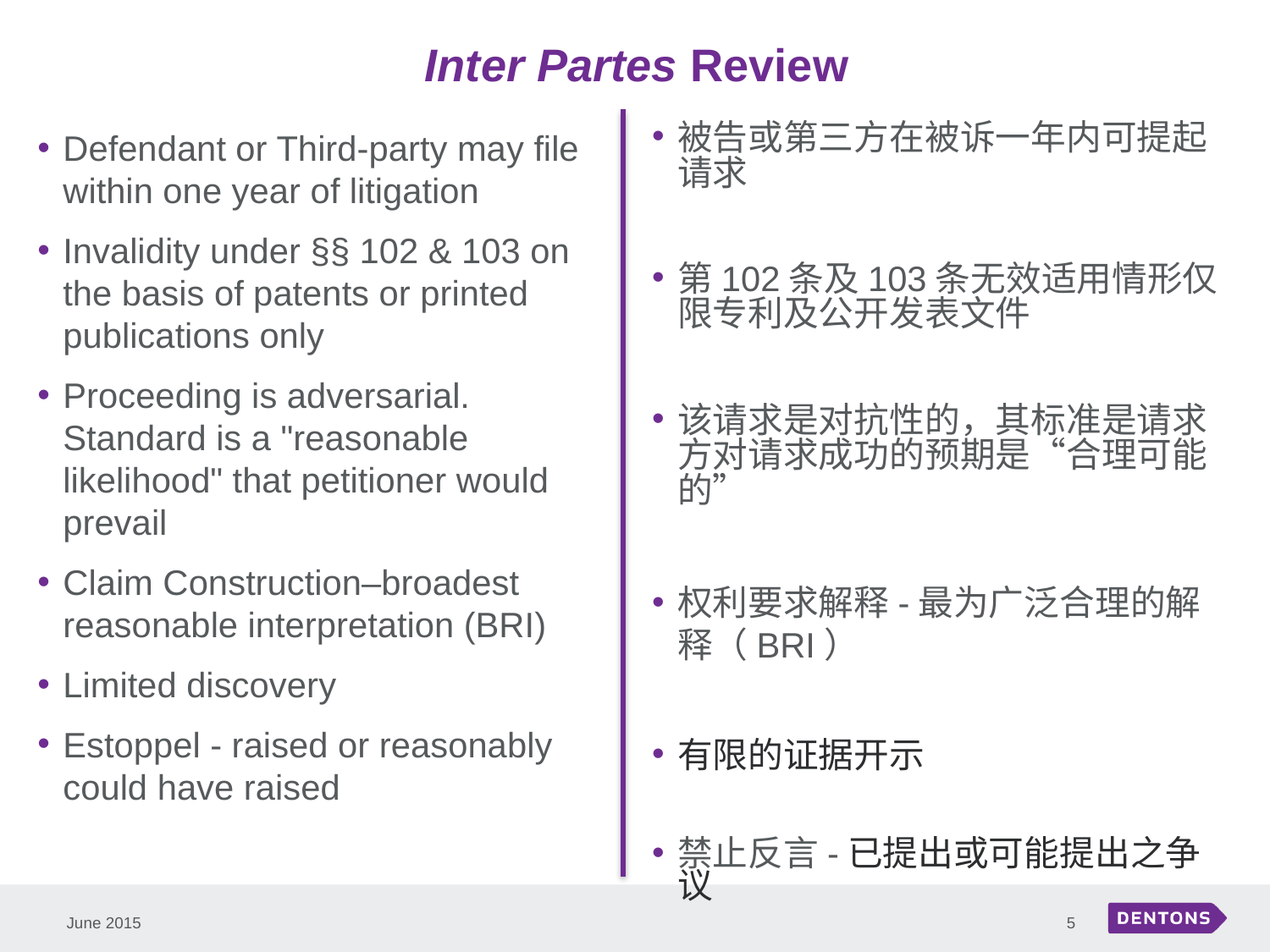

# Inter Partes Review
被告或第三方在被诉一年内可提起请求

第102条及103条无效适用情形仅限专利及公开发表文件

该请求是对抗性的，其标准是请求方对请求成功的预期是“合理可能的”

权利要求解释-最为广泛合理的解释（BRI）

有限的证据开示

禁止反言-已提出或可能提出之争议

Defendant or Third-party may file within one year of litigation
Invalidity under §§ 102 & 103 on the basis of patents or printed publications only
Proceeding is adversarial.  Standard is a "reasonable likelihood" that petitioner would prevail
Claim Construction–broadest reasonable interpretation (BRI)
Limited discovery
Estoppel - raised or reasonably could have raised
5
June 2015